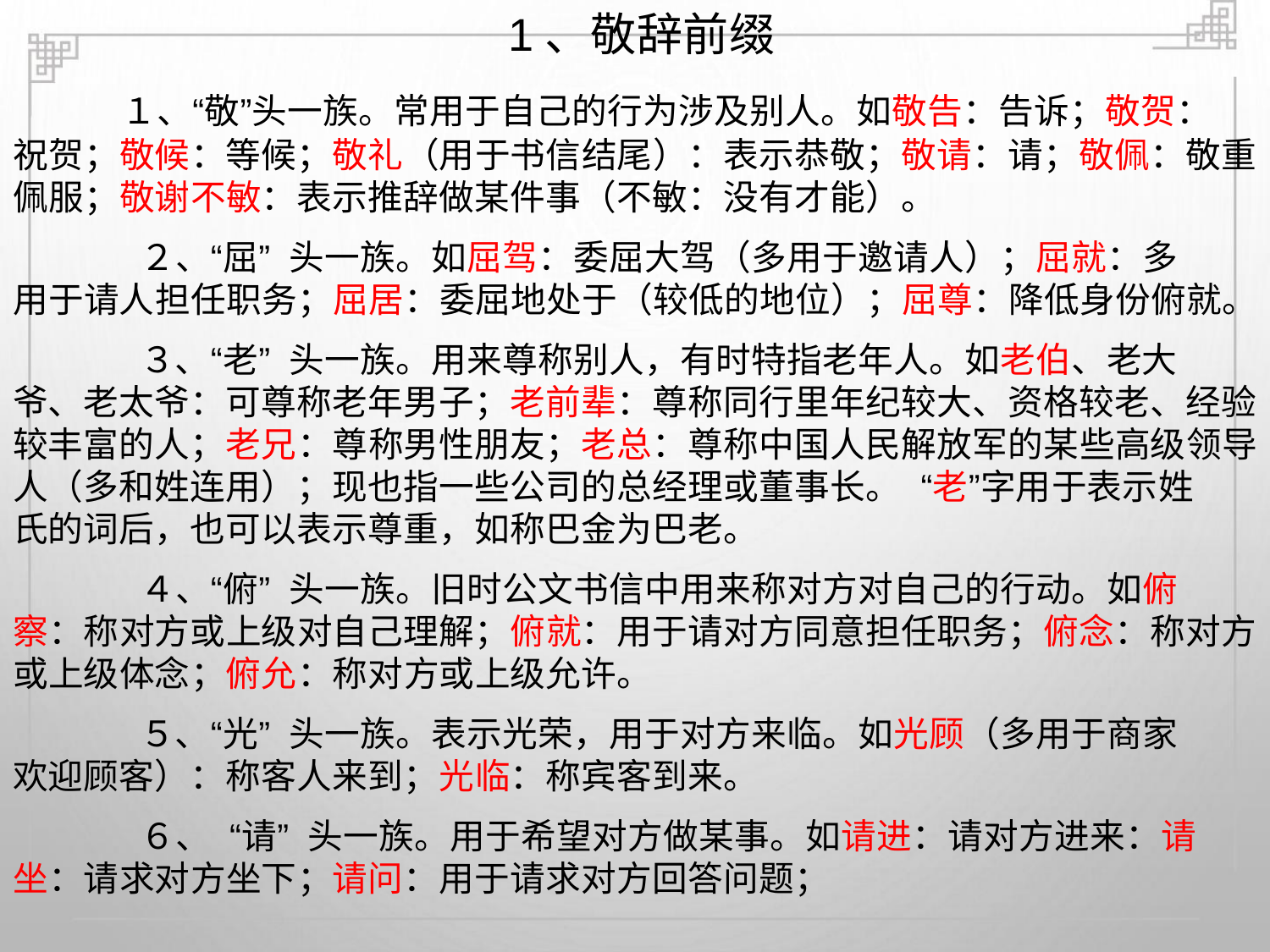

1、敬辞前缀
１、“敬”头一族。常用于自己的行为涉及别人。如敬告：告诉；敬贺：
祝贺；敬候：等候；敬礼（用于书信结尾）：表示恭敬；敬请：请；敬佩：敬重
佩服；敬谢不敏：表示推辞做某件事（不敏：没有才能）。
２、“屈” 头一族。如屈驾：委屈大驾（多用于邀请人）；屈就：多
用于请人担任职务；屈居：委屈地处于（较低的地位）；屈尊：降低身份俯就。
３、“老” 头一族。用来尊称别人，有时特指老年人。如老伯、老大
爷、老太爷：可尊称老年男子；老前辈：尊称同行里年纪较大、资格较老、经验
较丰富的人；老兄：尊称男性朋友；老总：尊称中国人民解放军的某些高级领导
人（多和姓连用）；现也指一些公司的总经理或董事长。 “老”字用于表示姓
氏的词后，也可以表示尊重，如称巴金为巴老。
４、“俯” 头一族。旧时公文书信中用来称对方对自己的行动。如俯
察：称对方或上级对自己理解；俯就：用于请对方同意担任职务；俯念：称对方
或上级体念；俯允：称对方或上级允许。
５、“光” 头一族。表示光荣，用于对方来临。如光顾（多用于商家
欢迎顾客）：称客人来到；光临：称宾客到来。
６、 “请” 头一族。用于希望对方做某事。如请进：请对方进来：请
坐：请求对方坐下；请问：用于请求对方回答问题；